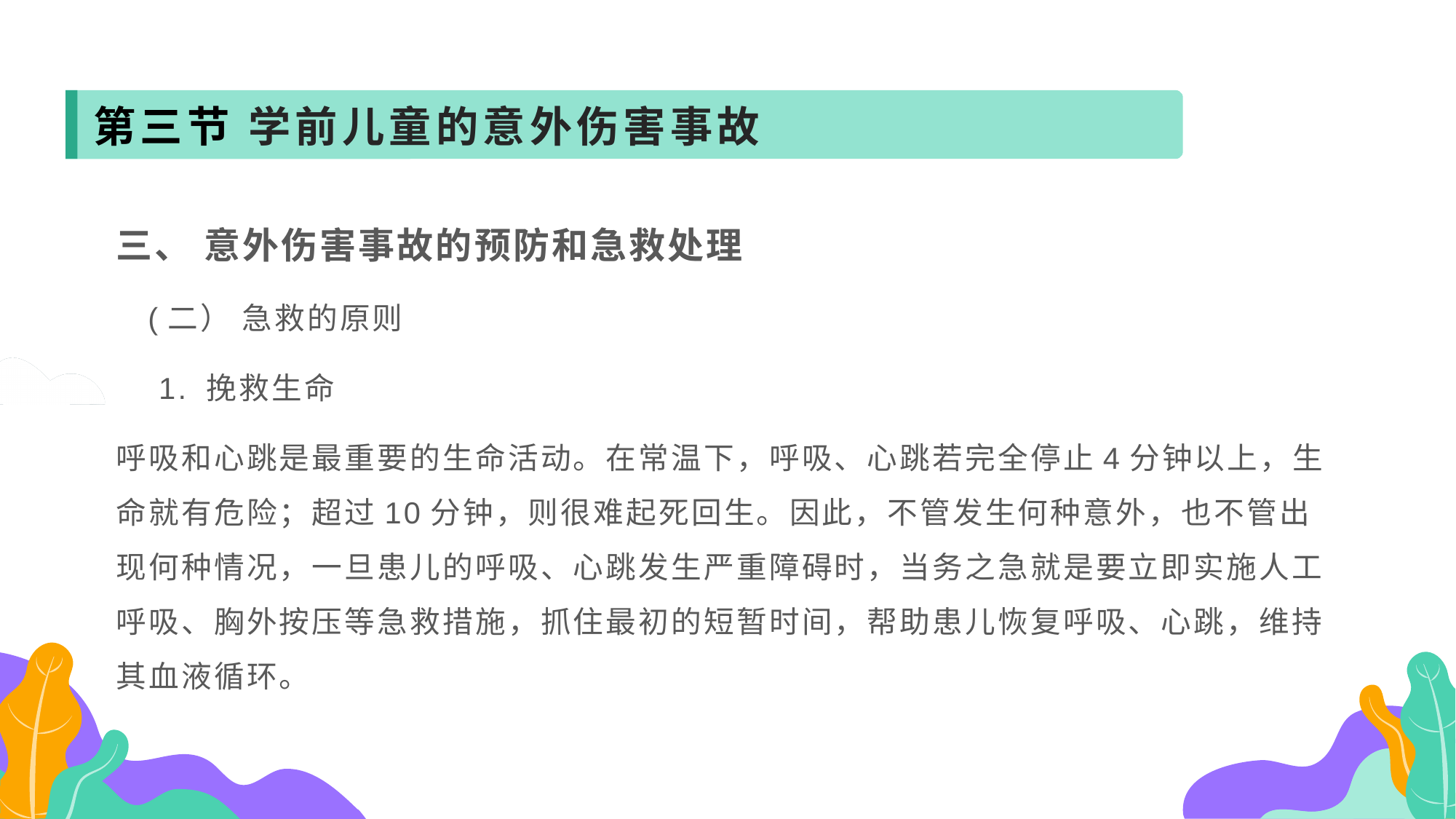

第三节 学前儿童的意外伤害事故
三、 意外伤害事故的预防和急救处理
   (二） 急救的原则
    1. 挽救生命
呼吸和心跳是最重要的生命活动。在常温下，呼吸、心跳若完全停止4分钟以上，生命就有危险；超过10分钟，则很难起死回生。因此，不管发生何种意外，也不管出现何种情况，一旦患儿的呼吸、心跳发生严重障碍时，当务之急就是要立即实施人工呼吸、胸外按压等急救措施，抓住最初的短暂时间，帮助患儿恢复呼吸、心跳，维持其血液循环。